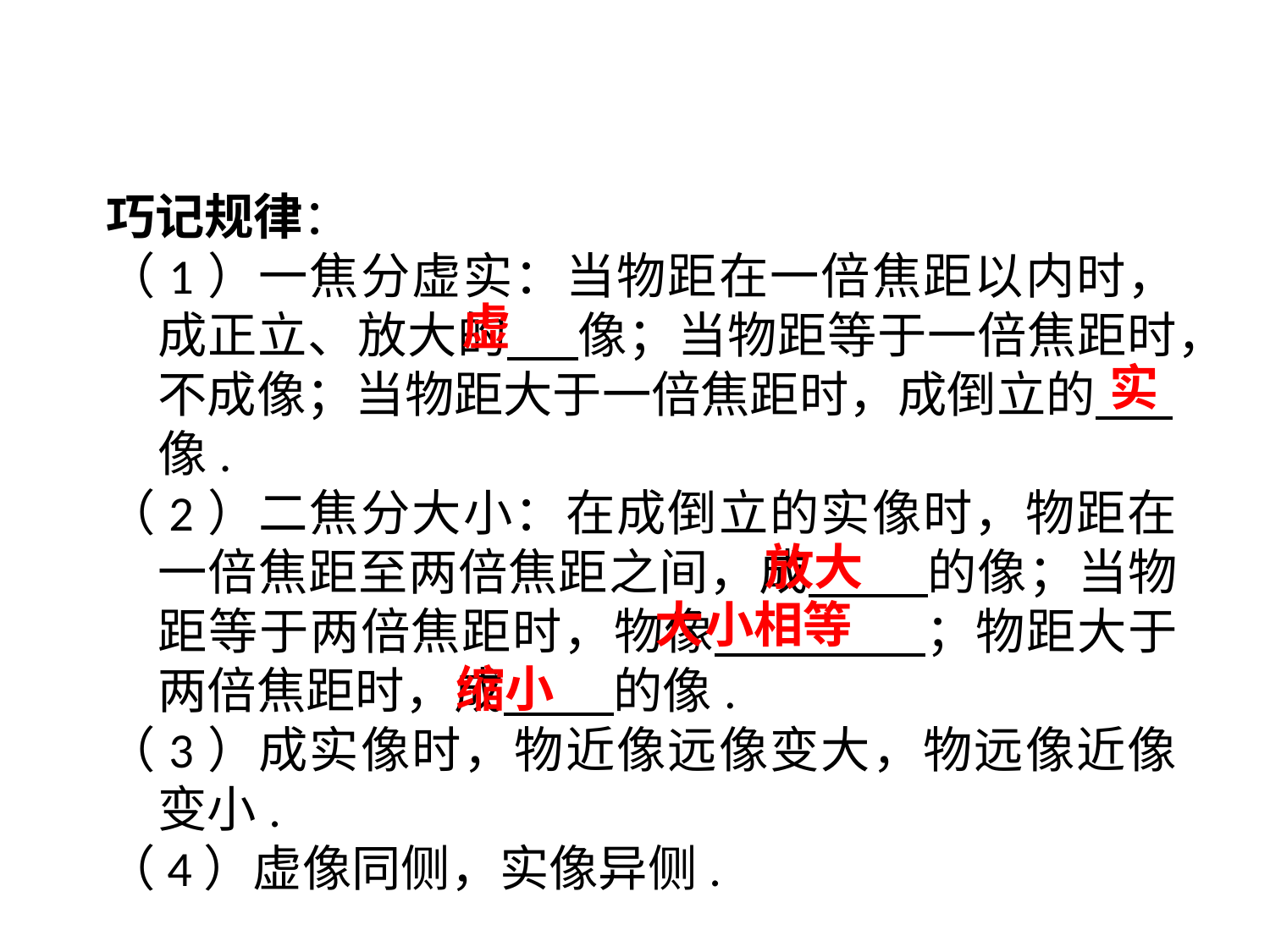

巧记规律：
（1）一焦分虚实：当物距在一倍焦距以内时，成正立、放大的      像；当物距等于一倍焦距时，不成像；当物距大于一倍焦距时，成倒立的       .像.
（2）二焦分大小：在成倒立的实像时，物距在一倍焦距至两倍焦距之间，成          的像；当物距等于两倍焦距时，物像                 ；物距大于两倍焦距时，成          的像.
（3）成实像时，物近像远像变大，物远像近像变小.
（4）虚像同侧，实像异侧.
虚
实
放大
大小相等
缩小